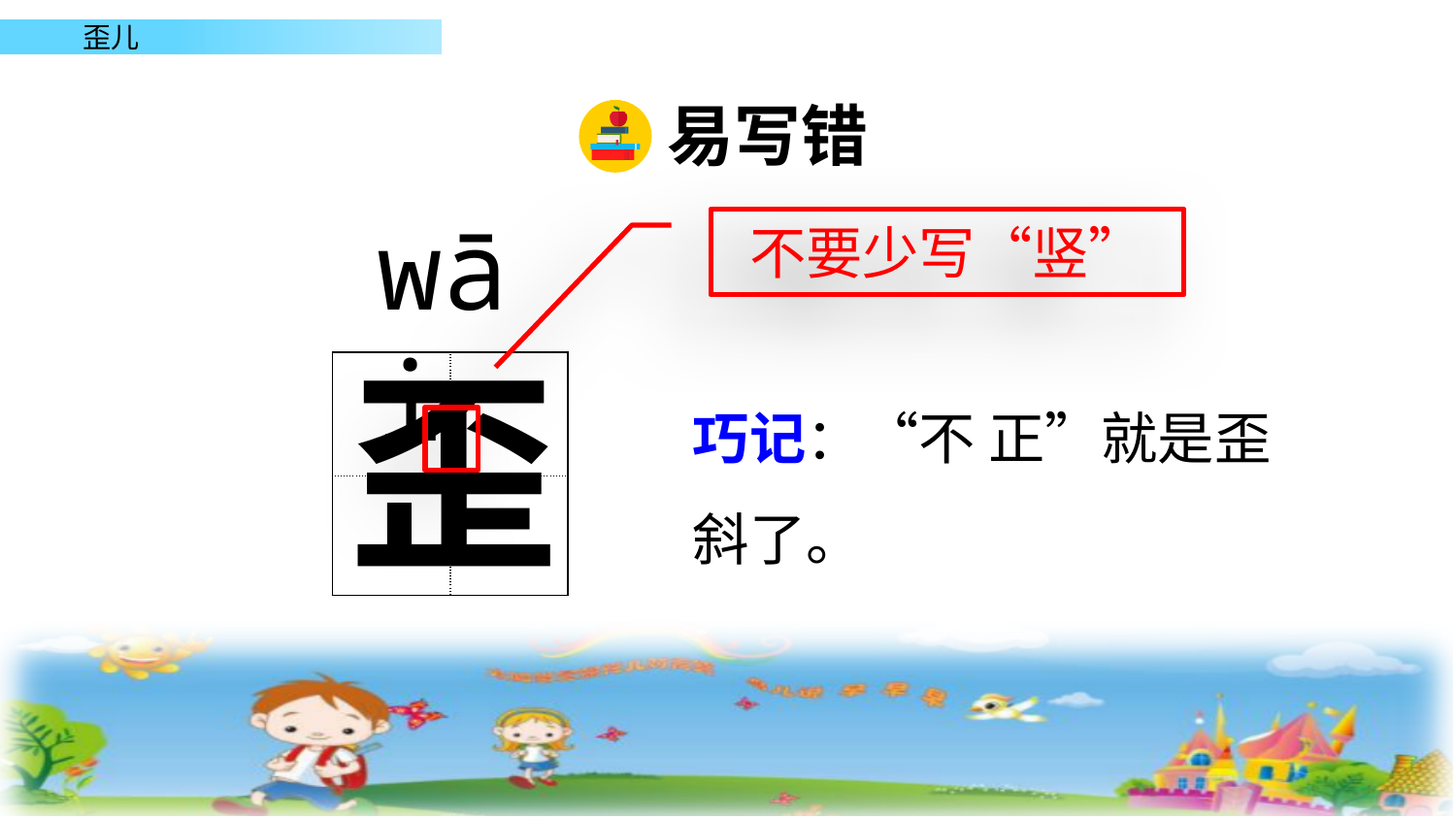

易写错

wāi
不要少写“竖”
歪
|  |  |
| --- | --- |
|  |  |
巧记：“不 正”就是歪斜了。